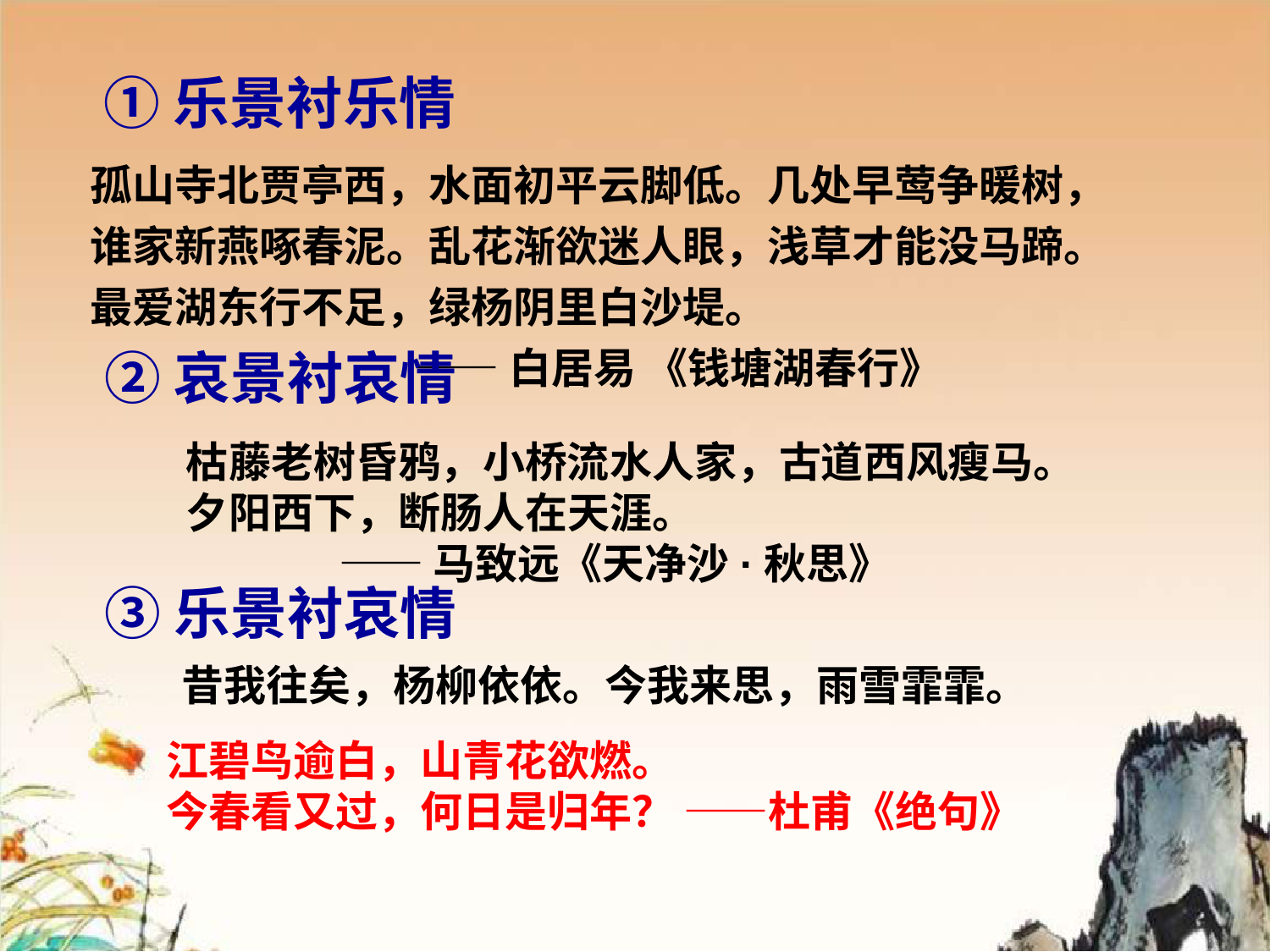

①乐景衬乐情
孤山寺北贾亭西，水面初平云脚低。几处早莺争暖树，
谁家新燕啄春泥。乱花渐欲迷人眼，浅草才能没马蹄。
最爱湖东行不足，绿杨阴里白沙堤。
                                  ——白居易 《钱塘湖春行》
②哀景衬哀情
枯藤老树昏鸦，小桥流水人家，古道西风瘦马。
夕阳西下，断肠人在天涯。
                ——马致远《天净沙·秋思》
③乐景衬哀情
昔我往矣，杨柳依依。今我来思，雨雪霏霏。
江碧鸟逾白，山青花欲燃。
今春看又过，何日是归年？ ——杜甫《绝句》